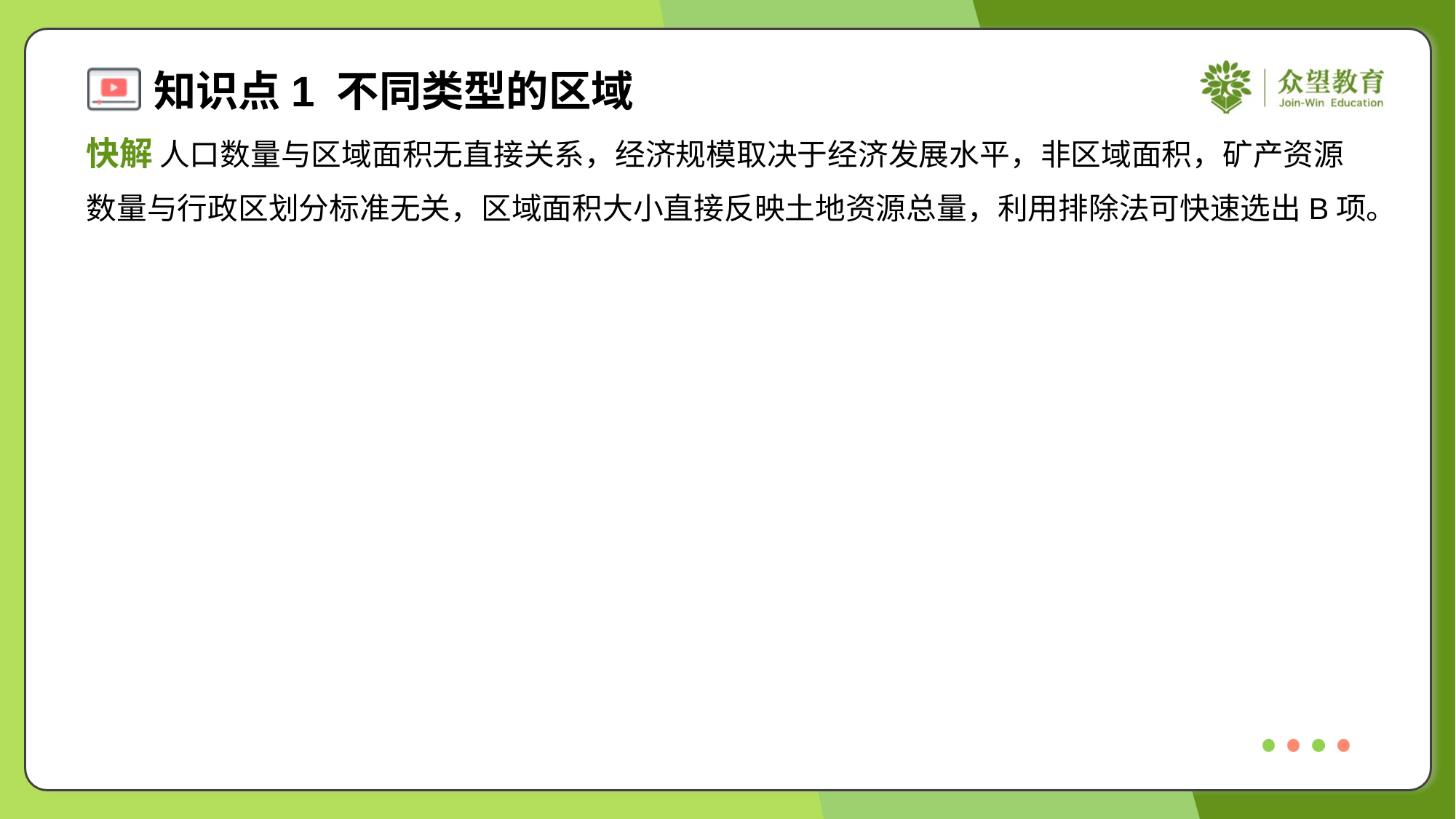

快解 人口数量与区域面积无直接关系，经济规模取决于经济发展水平，非区域面积，矿产资源
数量与行政区划分标准无关，区域面积大小直接反映土地资源总量，利用排除法可快速选出B项。